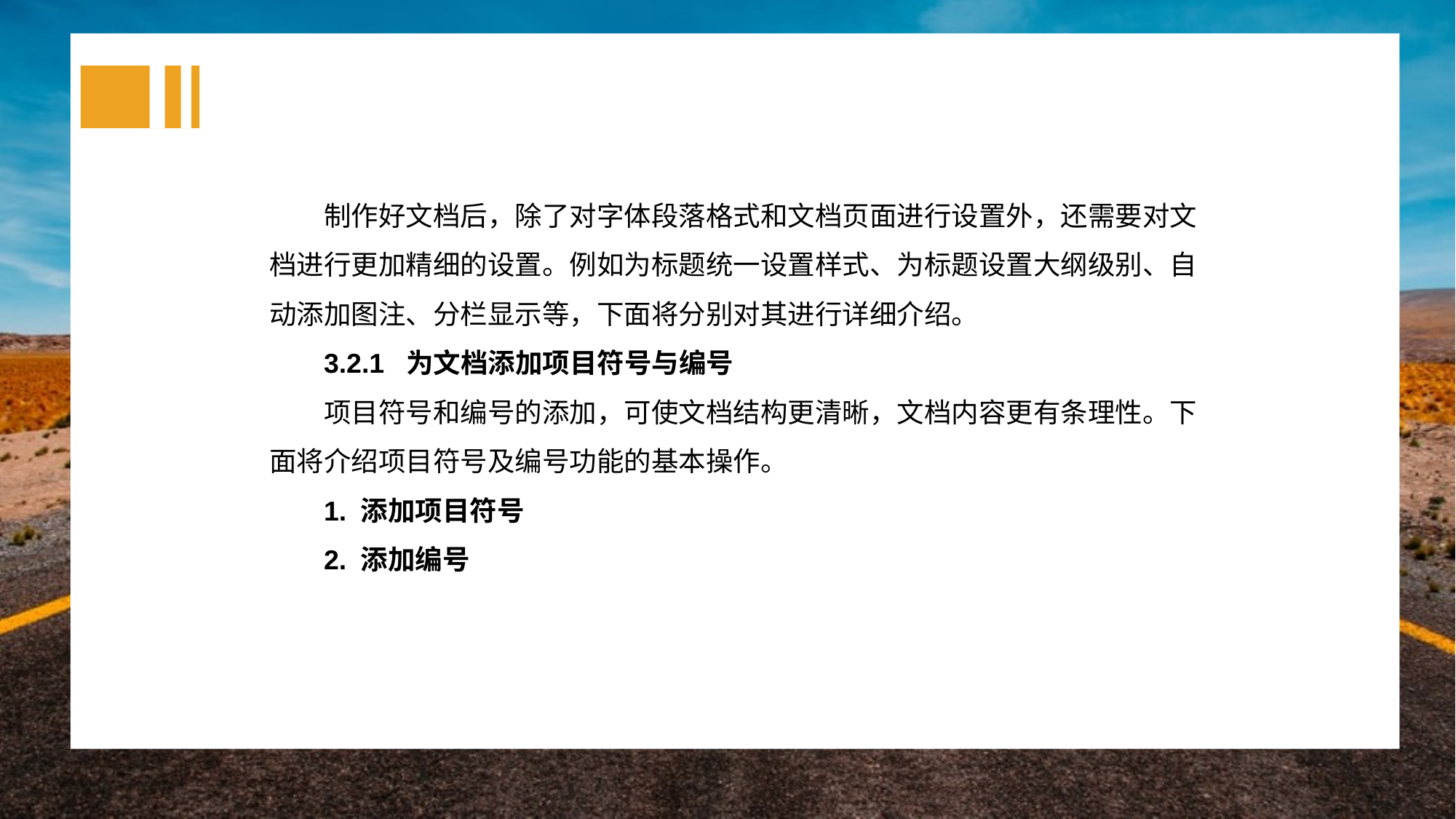

制作好文档后，除了对字体段落格式和文档页面进行设置外，还需要对文档进行更加精细的设置。例如为标题统一设置样式、为标题设置大纲级别、自动添加图注、分栏显示等，下面将分别对其进行详细介绍。
3.2.1  为文档添加项目符号与编号
项目符号和编号的添加，可使文档结构更清晰，文档内容更有条理性。下面将介绍项目符号及编号功能的基本操作。
1. 添加项目符号
2. 添加编号